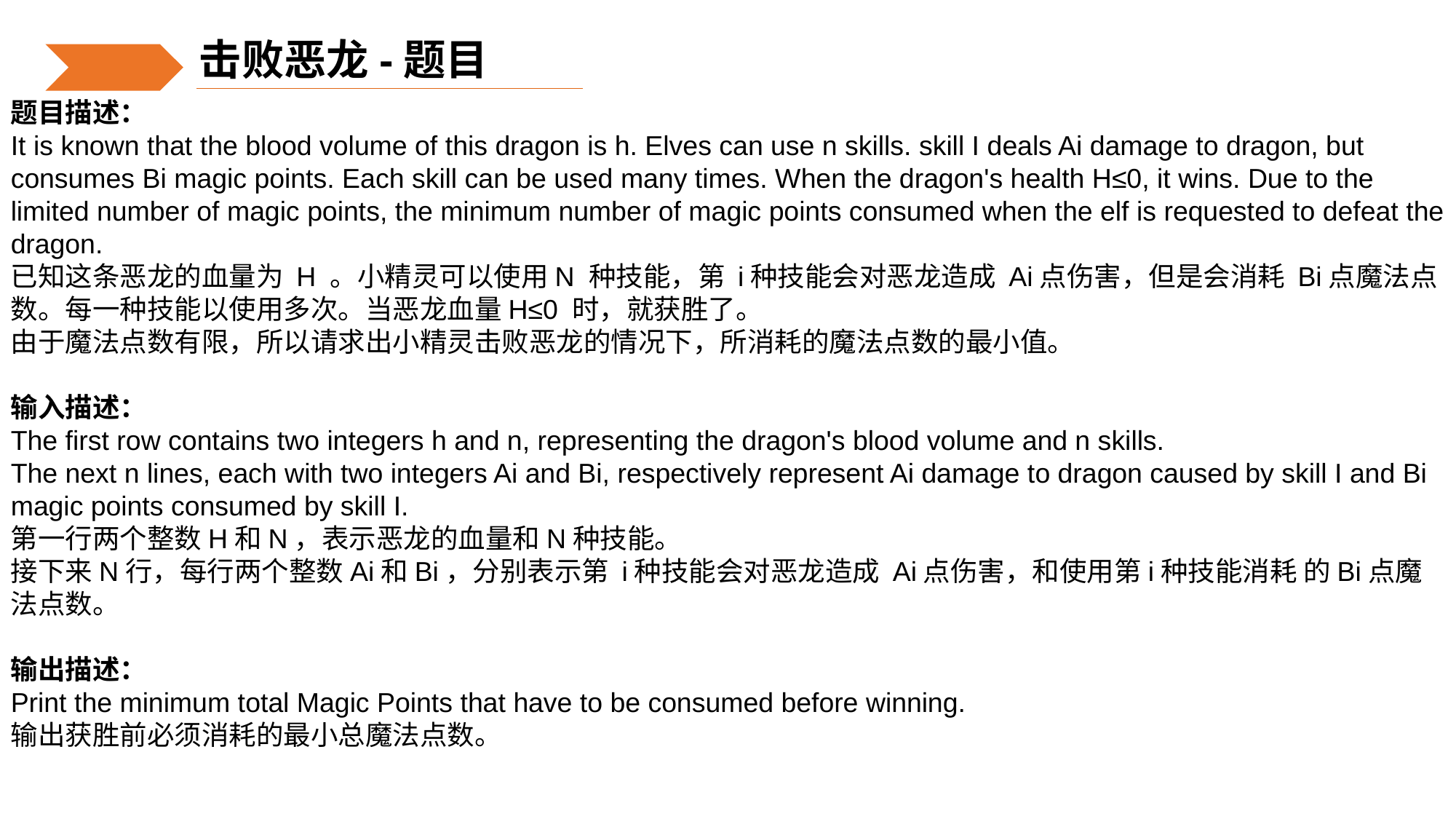

击败恶龙-题目
题目描述：
It is known that the blood volume of this dragon is h. Elves can use n skills. skill I deals Ai damage to dragon, but consumes Bi magic points. Each skill can be used many times. When the dragon's health H≤0, it wins. Due to the limited number of magic points, the minimum number of magic points consumed when the elf is requested to defeat the dragon.
已知这条恶龙的血量为 H 。小精灵可以使用N 种技能，第 i种技能会对恶龙造成 Ai点伤害，但是会消耗 Bi点魔法点数。每一种技能以使用多次。当恶龙血量H≤0 时，就获胜了。
由于魔法点数有限，所以请求出小精灵击败恶龙的情况下，所消耗的魔法点数的最小值。

输入描述：
The first row contains two integers h and n, representing the dragon's blood volume and n skills.
The next n lines, each with two integers Ai and Bi, respectively represent Ai damage to dragon caused by skill I and Bi magic points consumed by skill I.
第一行两个整数H和N，表示恶龙的血量和N种技能。
接下来N行，每行两个整数Ai和Bi，分别表示第 i种技能会对恶龙造成 Ai点伤害，和使用第i种技能消耗 的Bi点魔法点数。

输出描述：
Print the minimum total Magic Points that have to be consumed before winning.
输出获胜前必须消耗的最小总魔法点数。